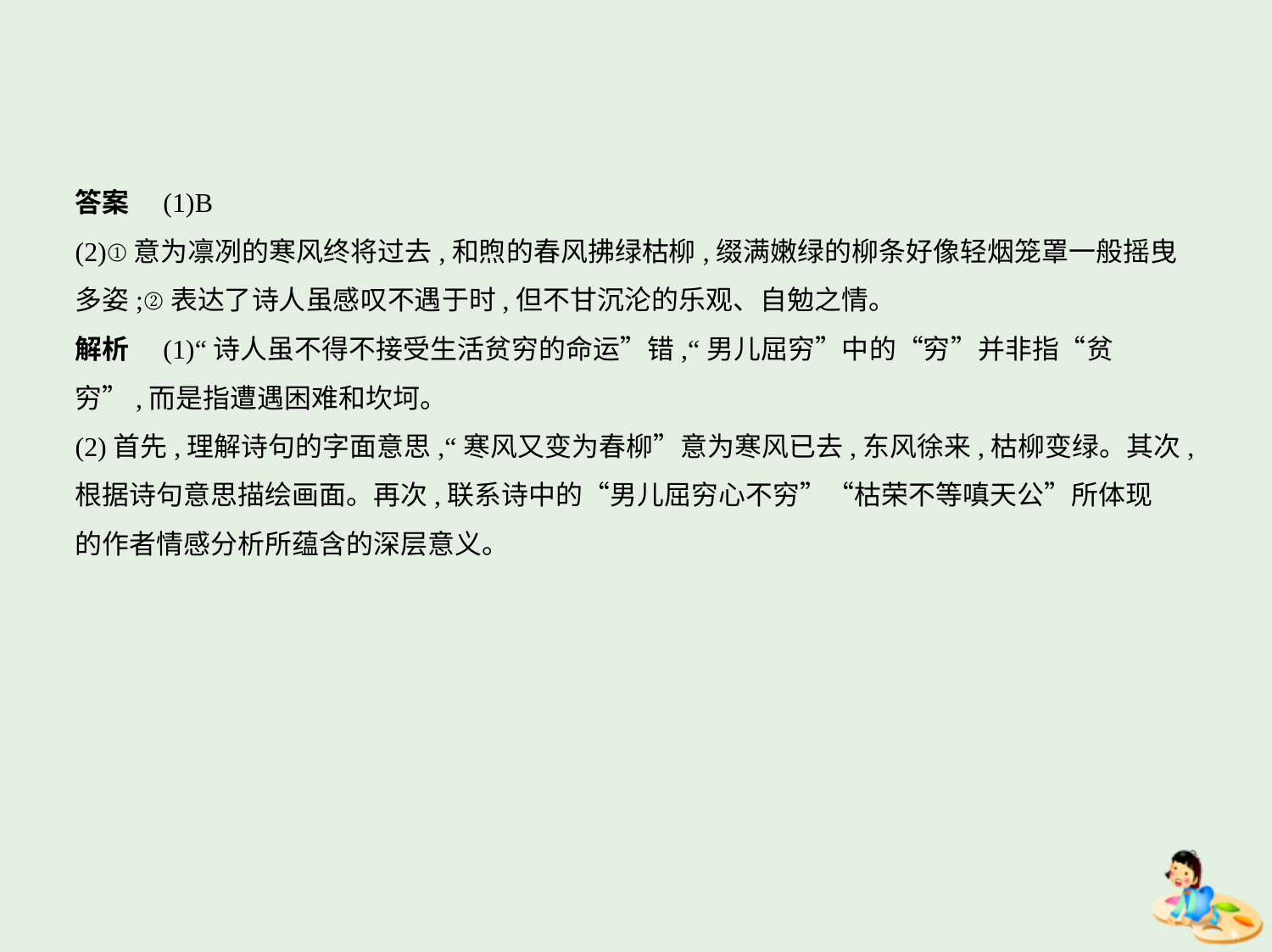

答案　(1)B
(2)①意为凛冽的寒风终将过去,和煦的春风拂绿枯柳,缀满嫩绿的柳条好像轻烟笼罩一般摇曳
多姿;②表达了诗人虽感叹不遇于时,但不甘沉沦的乐观、自勉之情。
解析　(1)“诗人虽不得不接受生活贫穷的命运”错,“男儿屈穷”中的“穷”并非指“贫
穷”,而是指遭遇困难和坎坷。
(2)首先,理解诗句的字面意思,“寒风又变为春柳”意为寒风已去,东风徐来,枯柳变绿。其次,
根据诗句意思描绘画面。再次,联系诗中的“男儿屈穷心不穷”“枯荣不等嗔天公”所体现
的作者情感分析所蕴含的深层意义。